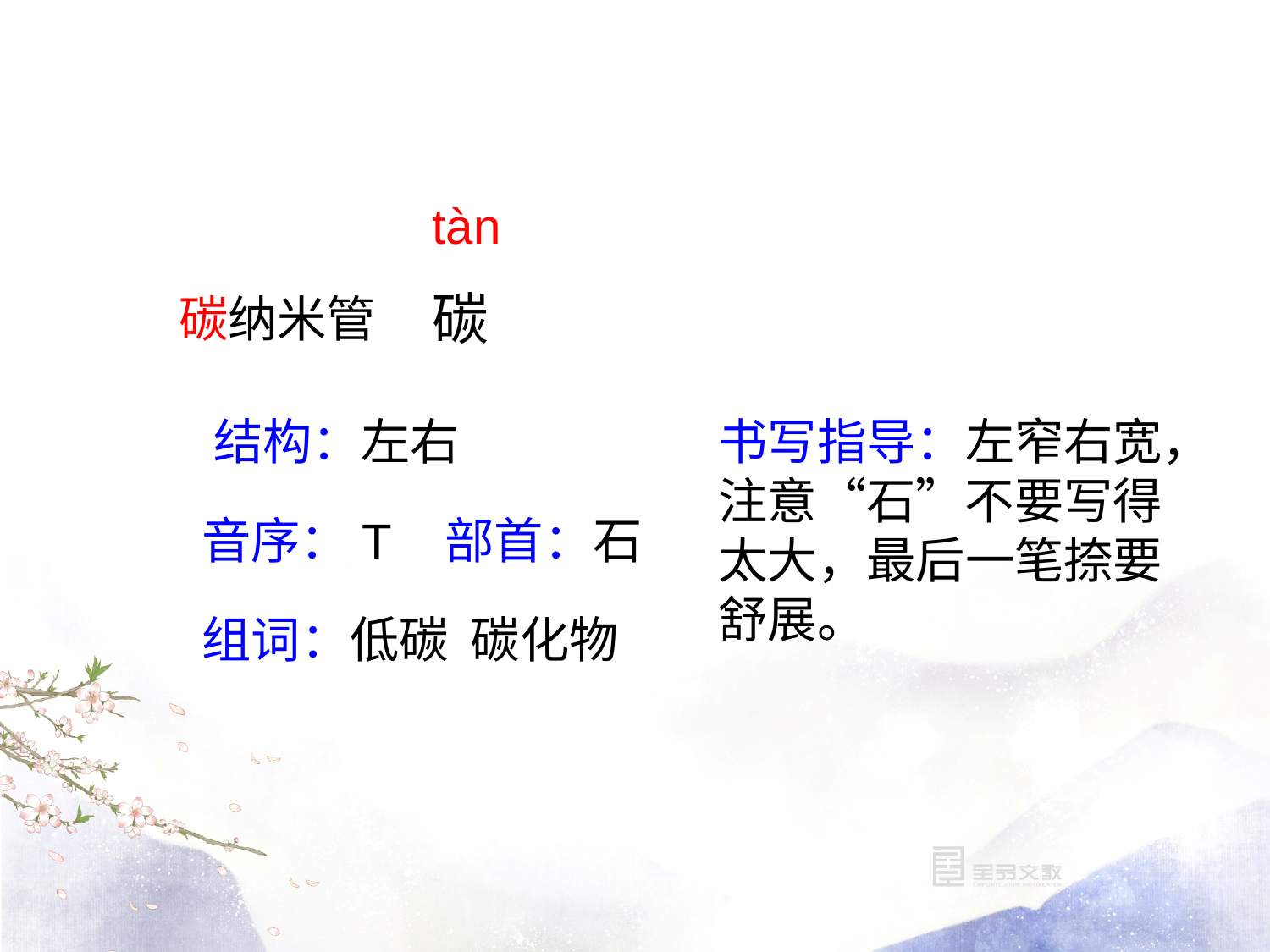

tàn
碳
碳纳米管
书写指导：左窄右宽，注意“石”不要写得太大，最后一笔捺要舒展。
结构：左右
音序：T   部首：石
组词：低碳  碳化物